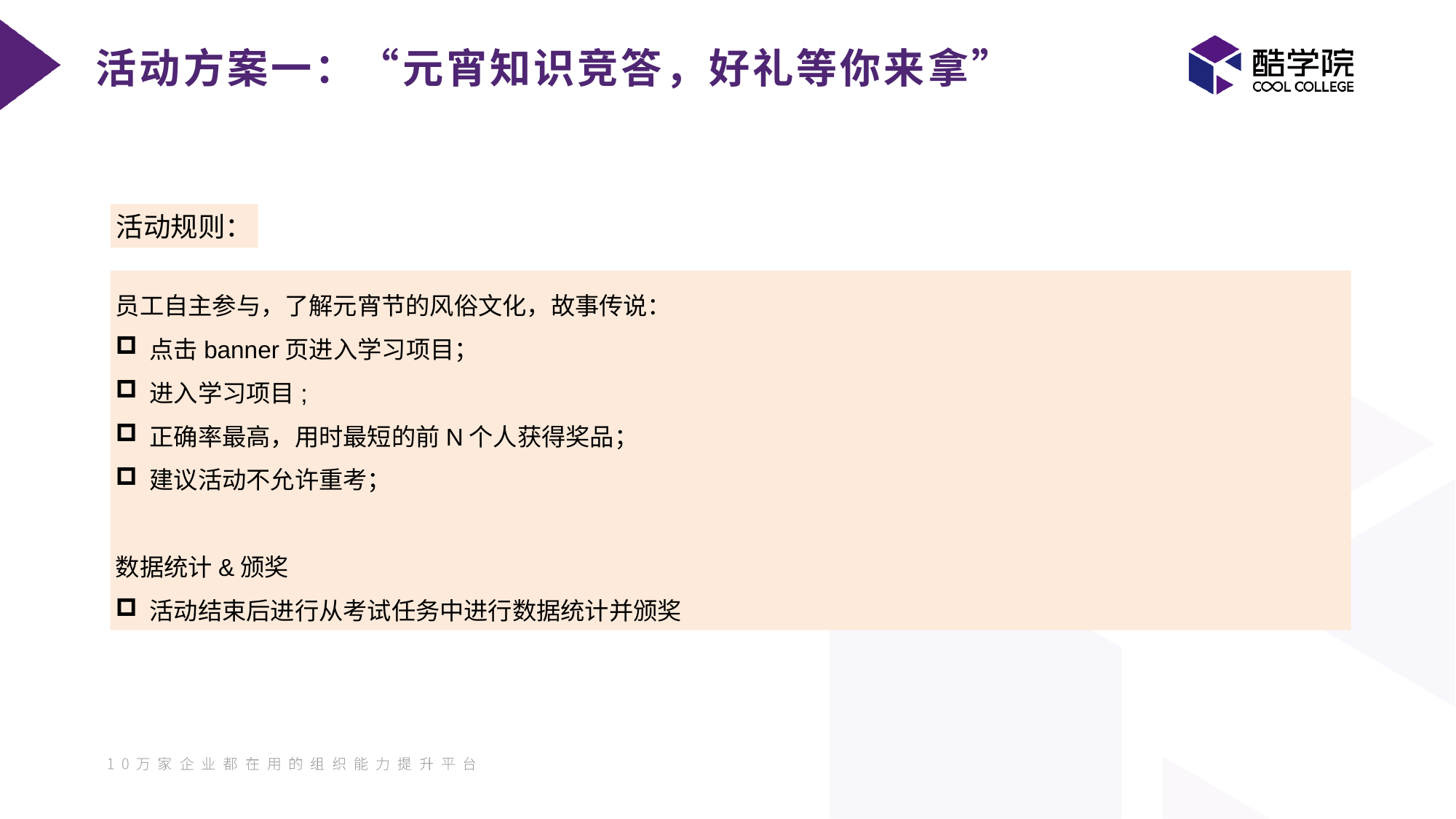

活动方案一：“元宵知识竞答，好礼等你来拿”
活动规则：
员工自主参与，了解元宵节的风俗文化，故事传说：
点击banner页进入学习项目；
进入学习项目;
正确率最高，用时最短的前N个人获得奖品；
建议活动不允许重考；

数据统计&颁奖
活动结束后进行从考试任务中进行数据统计并颁奖